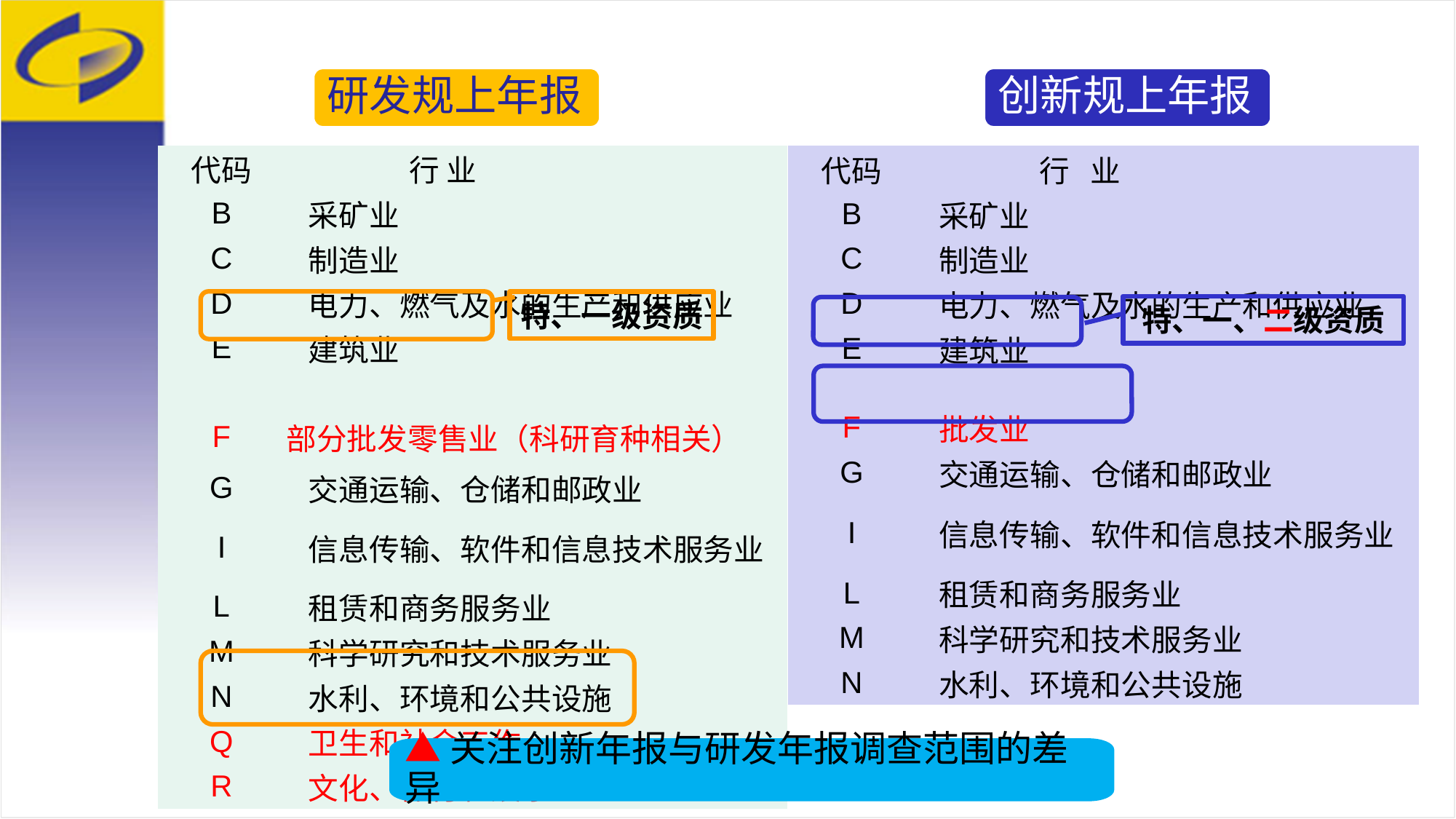

研发规上年报
创新规上年报
| 代码 | 行 业 |
| --- | --- |
| B | 采矿业 |
| C | 制造业 |
| D | 电力、燃气及水的生产和供应业 |
| E | 建筑业 |
|  |  |
| F | 部分批发零售业（科研育种相关） |
| G | 交通运输、仓储和邮政业 |
| I | 信息传输、软件和信息技术服务业 |
| L | 租赁和商务服务业 |
| M | 科学研究和技术服务业 |
| N | 水利、环境和公共设施 |
| Q | 卫生和社会工作 |
| R | 文化、体育和娱乐业 |
| 代码 | 行 业 |
| --- | --- |
| B | 采矿业 |
| C | 制造业 |
| D | 电力、燃气及水的生产和供应业 |
| E | 建筑业 |
| F | 批发业 |
| G | 交通运输、仓储和邮政业 |
| I | 信息传输、软件和信息技术服务业 |
| L | 租赁和商务服务业 |
| M | 科学研究和技术服务业 |
| N | 水利、环境和公共设施 |

特、一级资质
特、一、二级资质

▲关注创新年报与研发年报调查范围的差异
4